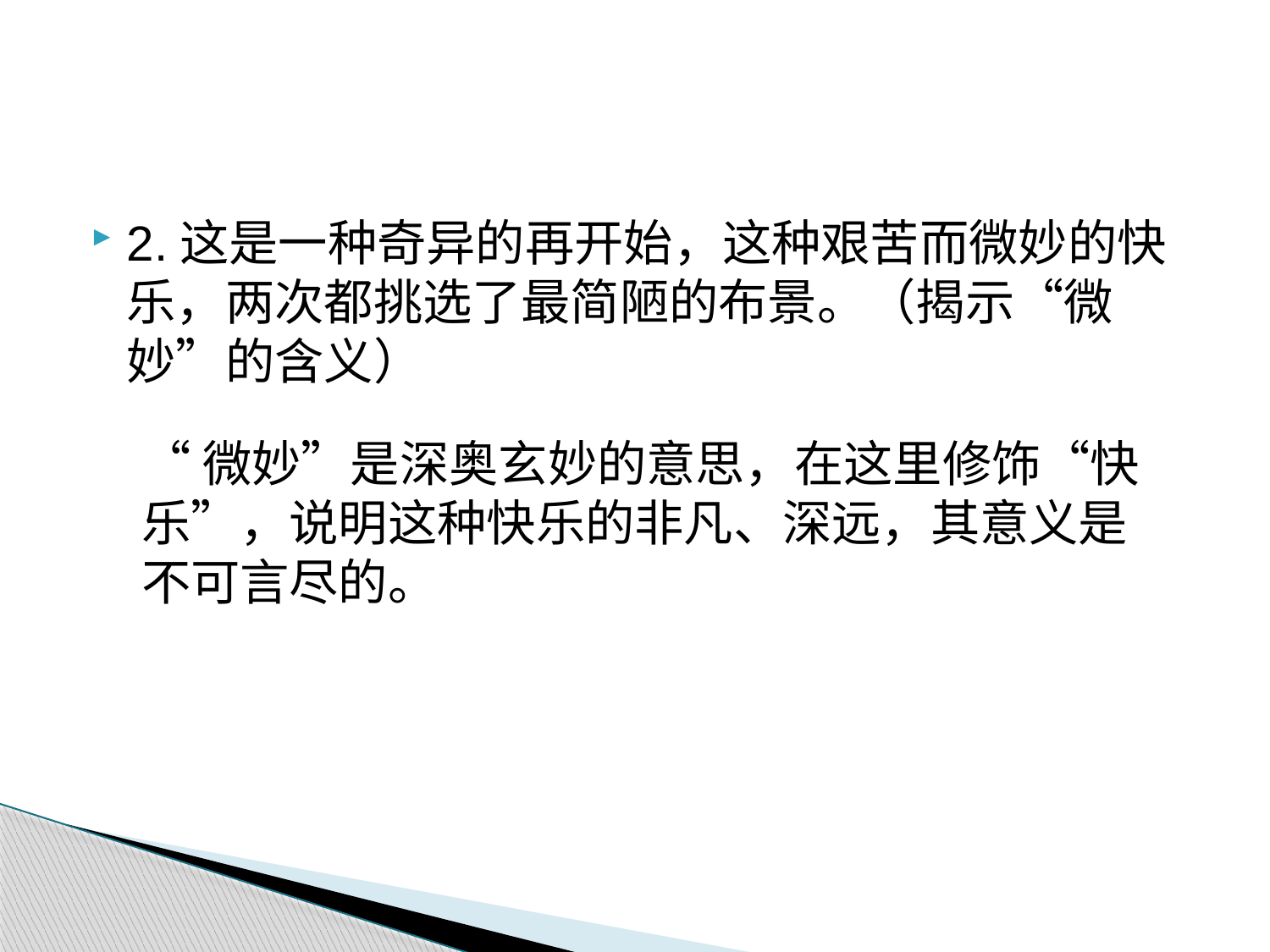

2.这是一种奇异的再开始，这种艰苦而微妙的快乐，两次都挑选了最简陋的布景。（揭示“微妙”的含义）
“微妙”是深奥玄妙的意思，在这里修饰“快乐”，说明这种快乐的非凡、深远，其意义是不可言尽的。